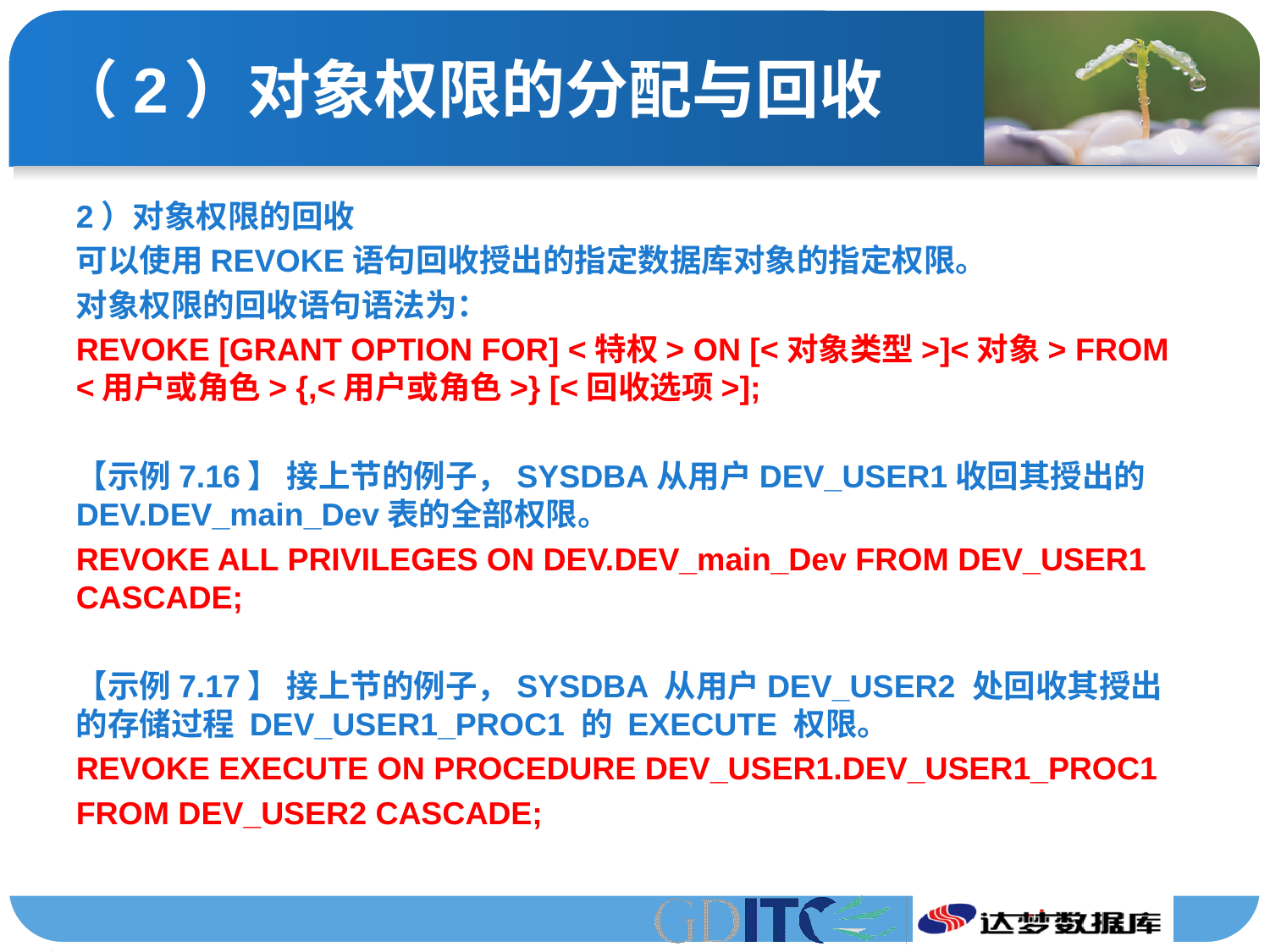

# （2）对象权限的分配与回收
2）对象权限的回收
可以使用REVOKE语句回收授出的指定数据库对象的指定权限。
对象权限的回收语句语法为：
REVOKE [GRANT OPTION FOR] <特权> ON [<对象类型>]<对象> FROM <用户或角色> {,<用户或角色>} [<回收选项>];

【示例7.16】 接上节的例子，SYSDBA从用户DEV_USER1收回其授出的DEV.DEV_main_Dev表的全部权限。
REVOKE ALL PRIVILEGES ON DEV.DEV_main_Dev FROM DEV_USER1 CASCADE;

【示例7.17】 接上节的例子，SYSDBA 从用户DEV_USER2 处回收其授出的存储过程 DEV_USER1_PROC1 的 EXECUTE 权限。
REVOKE EXECUTE ON PROCEDURE DEV_USER1.DEV_USER1_PROC1
FROM DEV_USER2 CASCADE;